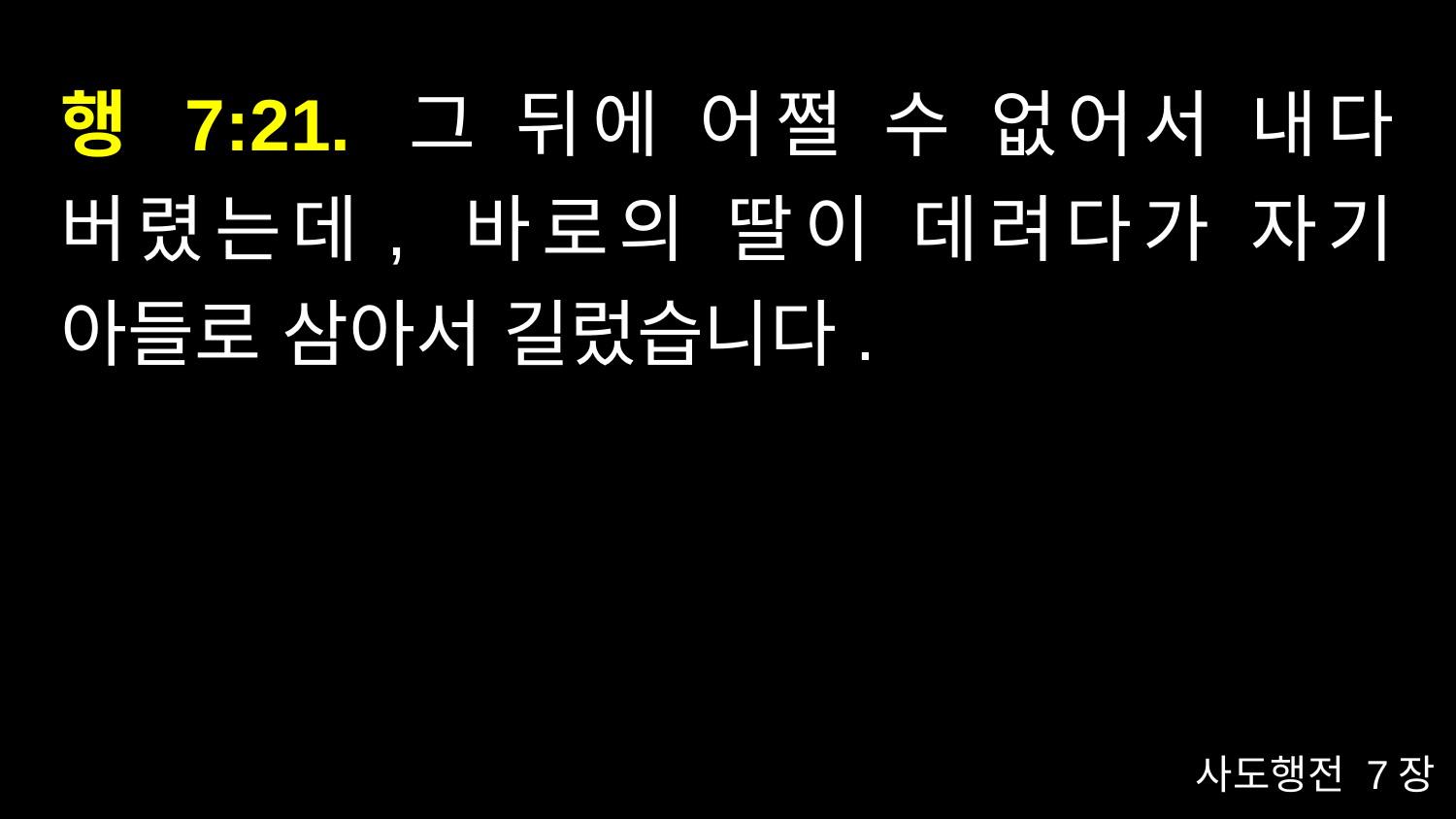

# 행 7:21. 그 뒤에 어쩔 수 없어서 내다 버렸는데, 바로의 딸이 데려다가 자기 아들로 삼아서 길렀습니다.
사도행전 7장